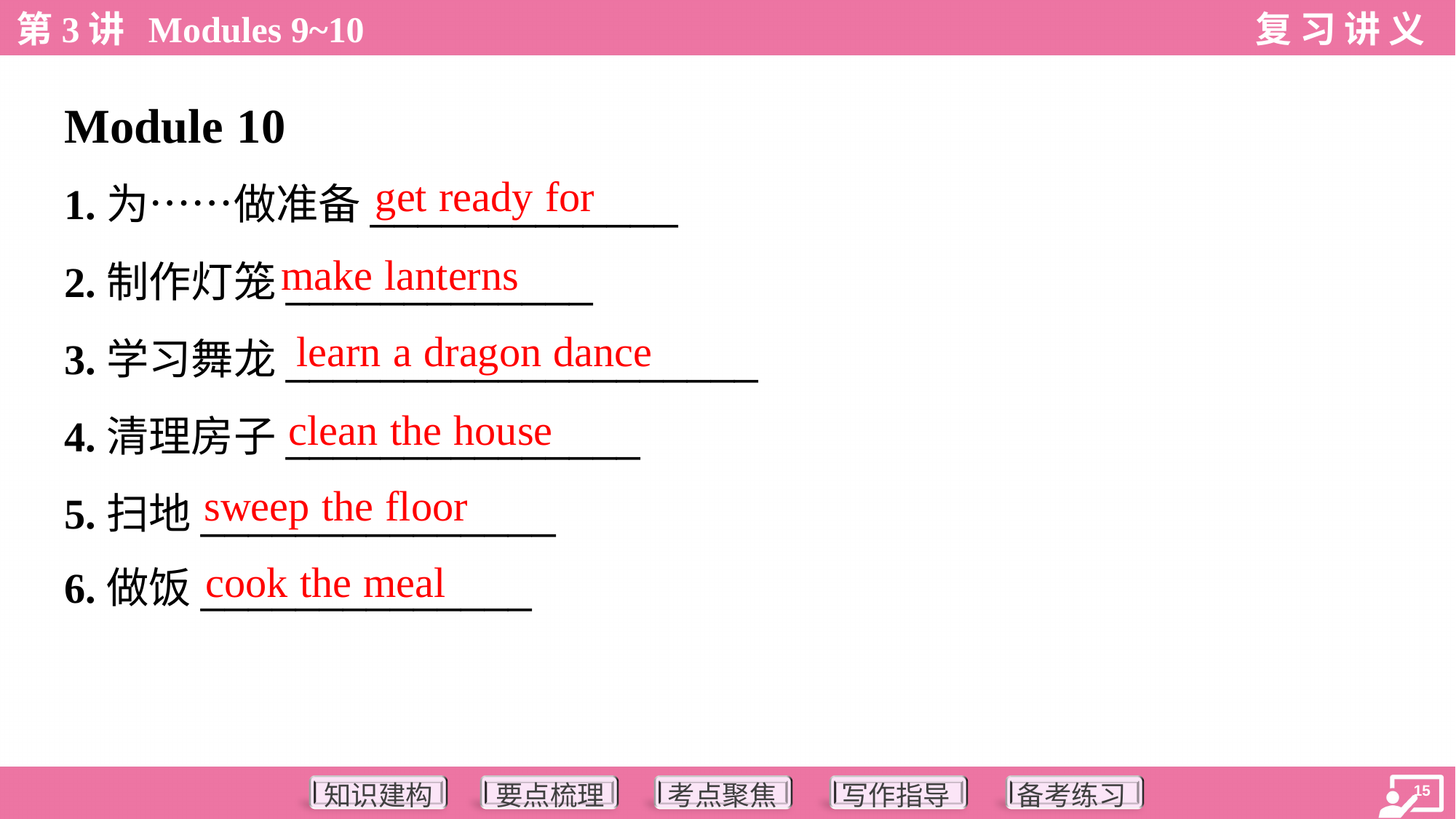

Module 10
get ready for
1.为……做准备_____________
2.制作灯笼_____________
3.学习舞龙____________________
4.清理房子_______________
5.扫地_______________
6.做饭______________
make lanterns
learn a dragon dance
clean the house
sweep the floor
cook the meal